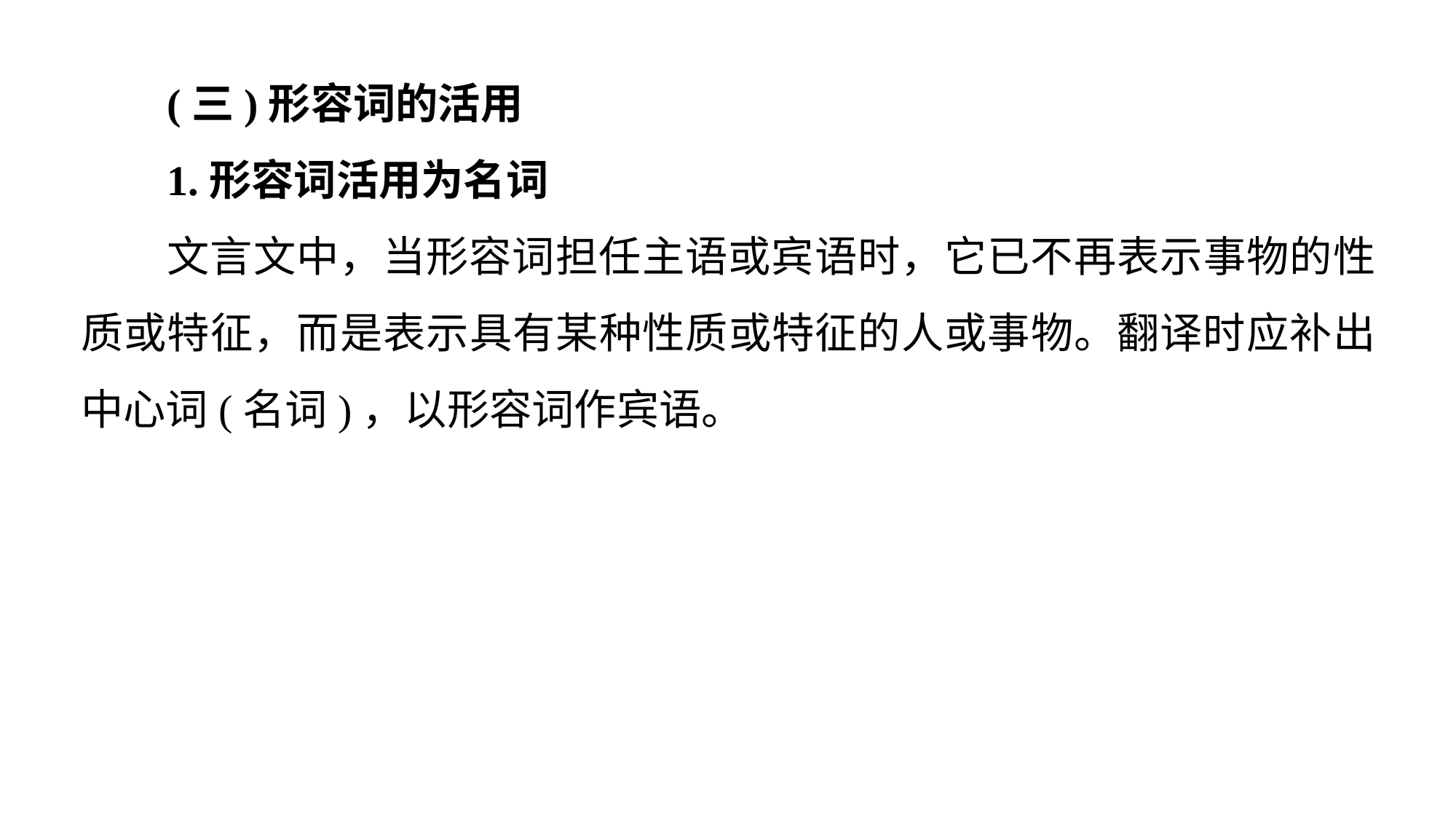

(三)形容词的活用
1.形容词活用为名词
文言文中，当形容词担任主语或宾语时，它已不再表示事物的性质或特征，而是表示具有某种性质或特征的人或事物。翻译时应补出中心词(名词)，以形容词作宾语。